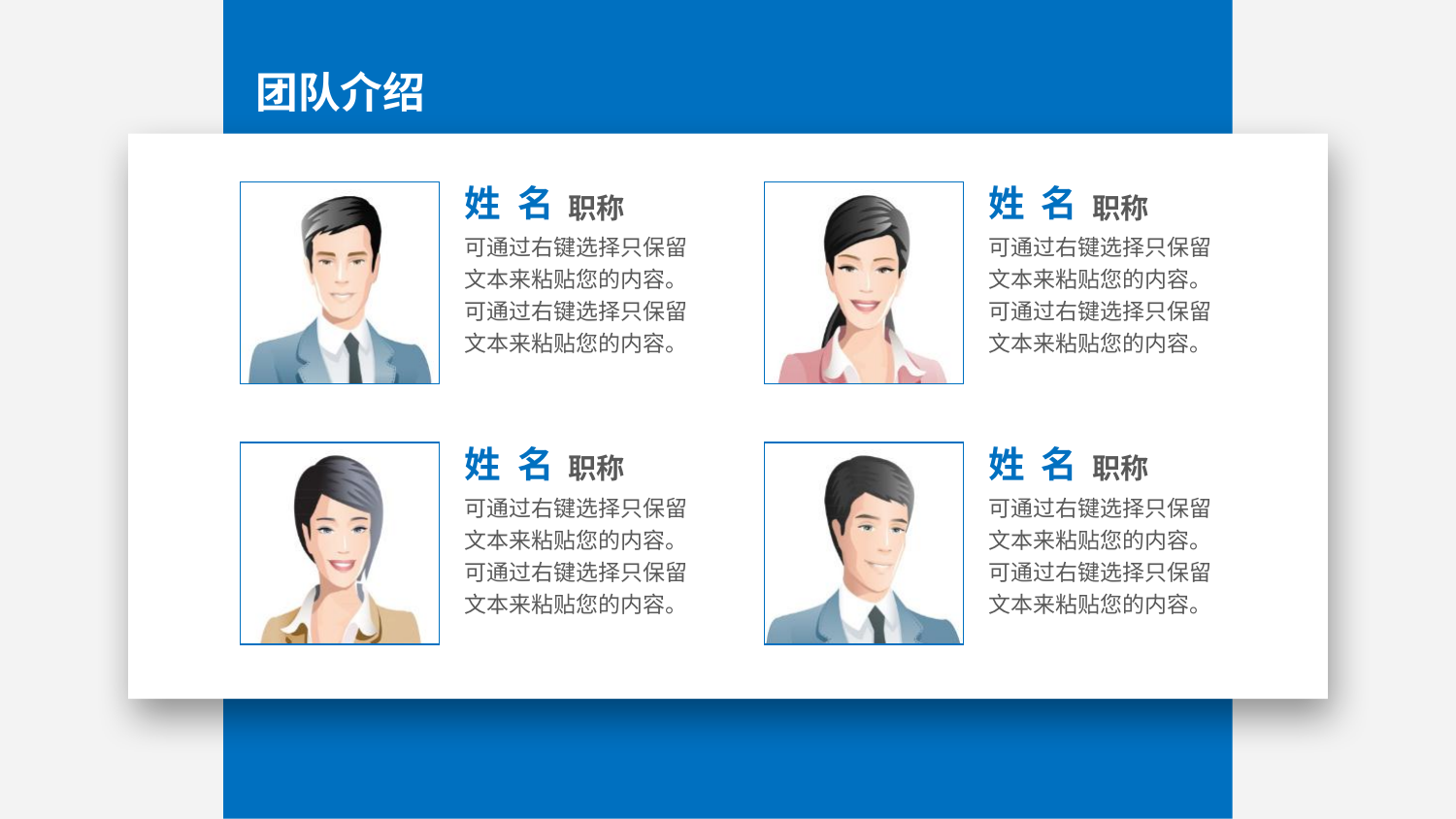

团队介绍

姓  名
姓  名

职称
职称
可通过右键选择只保留文本来粘贴您的内容。可通过右键选择只保留文本来粘贴您的内容。
可通过右键选择只保留文本来粘贴您的内容。可通过右键选择只保留文本来粘贴您的内容。
姓  名
姓  名

职称
职称
可通过右键选择只保留文本来粘贴您的内容。可通过右键选择只保留文本来粘贴您的内容。
可通过右键选择只保留文本来粘贴您的内容。可通过右键选择只保留文本来粘贴您的内容。